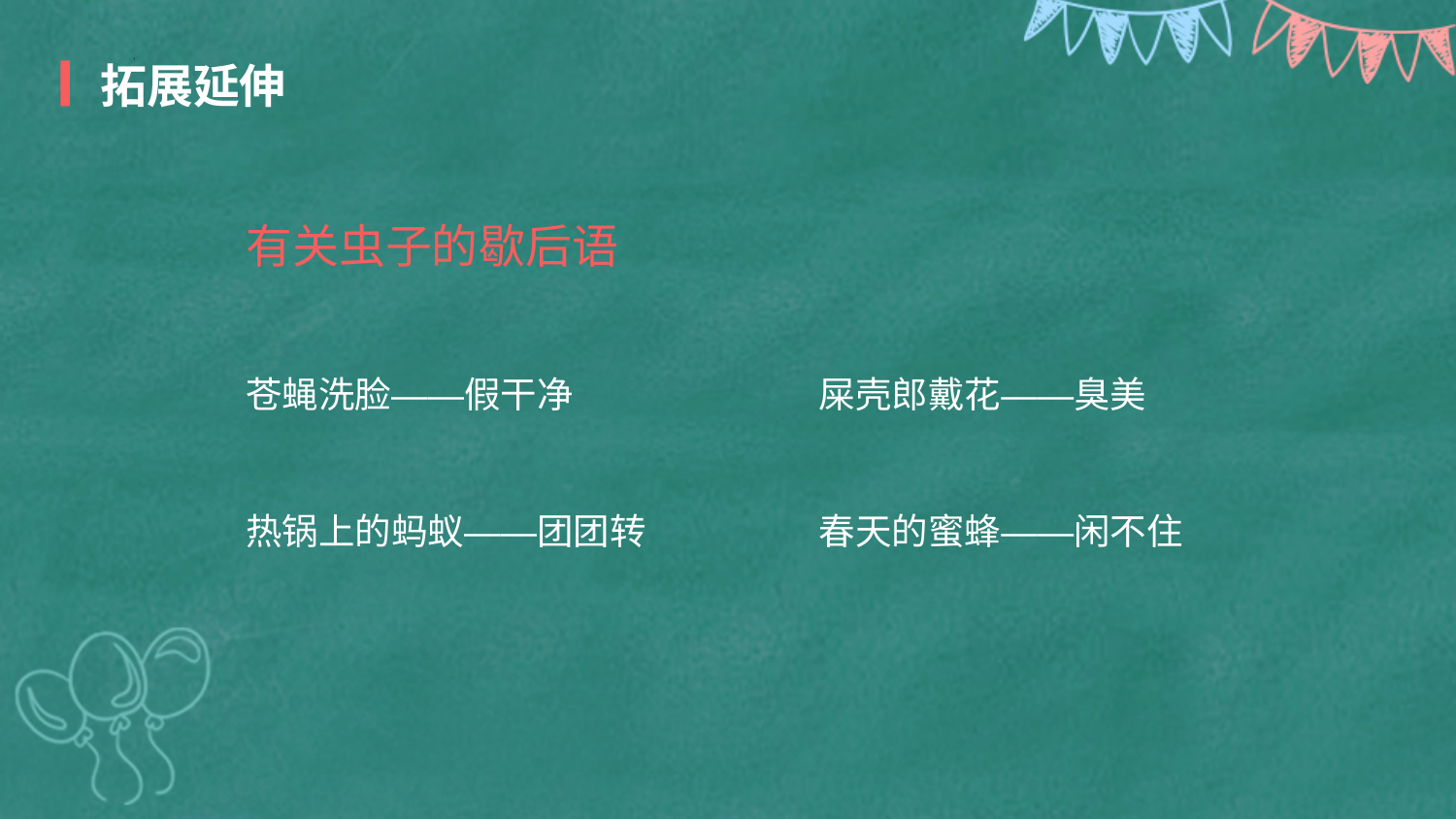

拓展延伸

有关虫子的歇后语
苍蝇洗脸——假干净
屎壳郎戴花——臭美
热锅上的蚂蚁——团团转
春天的蜜蜂——闲不住